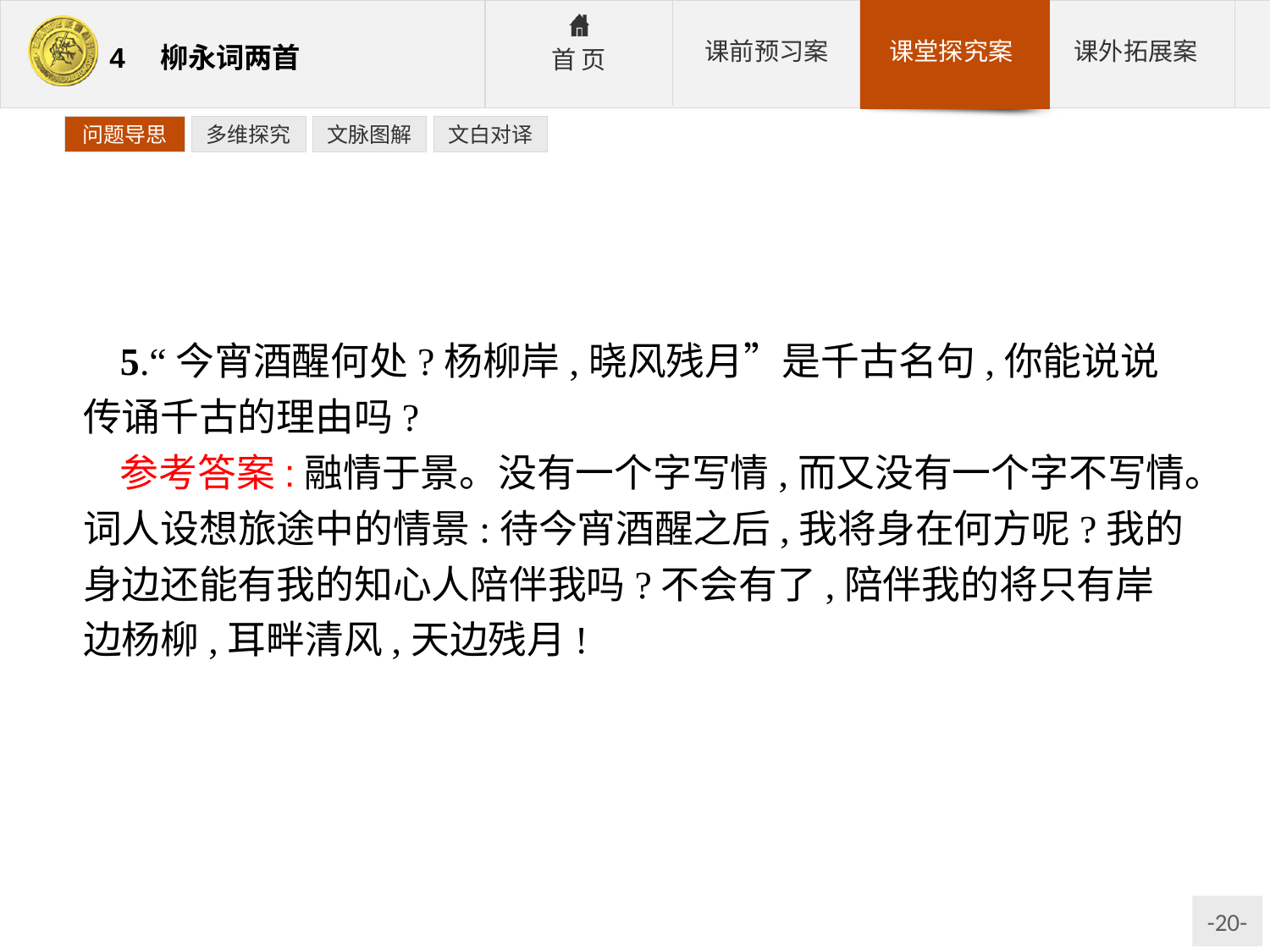

问题导思
多维探究
文脉图解
文白对译
5.“今宵酒醒何处?杨柳岸,晓风残月”是千古名句,你能说说传诵千古的理由吗?
参考答案:融情于景。没有一个字写情,而又没有一个字不写情。词人设想旅途中的情景:待今宵酒醒之后,我将身在何方呢?我的身边还能有我的知心人陪伴我吗?不会有了,陪伴我的将只有岸边杨柳,耳畔清风,天边残月!